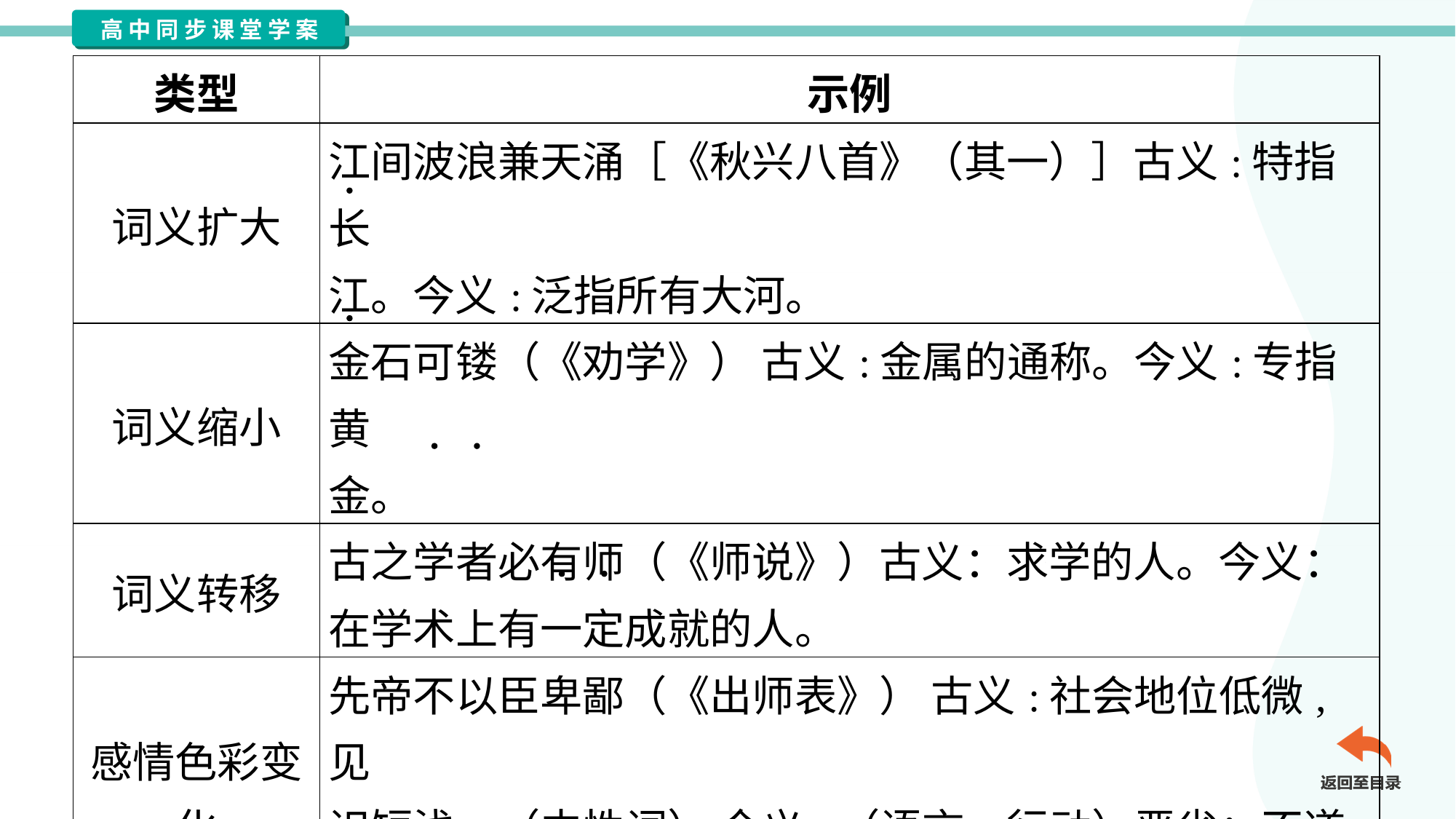

| 类型 | 示例 |
| --- | --- |
| 词义扩大 | 江间波浪兼天涌［《秋兴八首》（其一）］古义:特指长 江。今义:泛指所有大河。 |
| 词义缩小 | 金石可镂（《劝学》） 古义:金属的通称。今义:专指黄 金。 |
| 词义转移 | 古之学者必有师（《师说》）古义：求学的人。今义： 在学术上有一定成就的人。 |
| 感情色彩变 化 | 先帝不以臣卑鄙（《出师表》） 古义:社会地位低微,见 识短浅。（中性词） 今义:（语言、行动）恶劣；不道 德。（贬义词） |